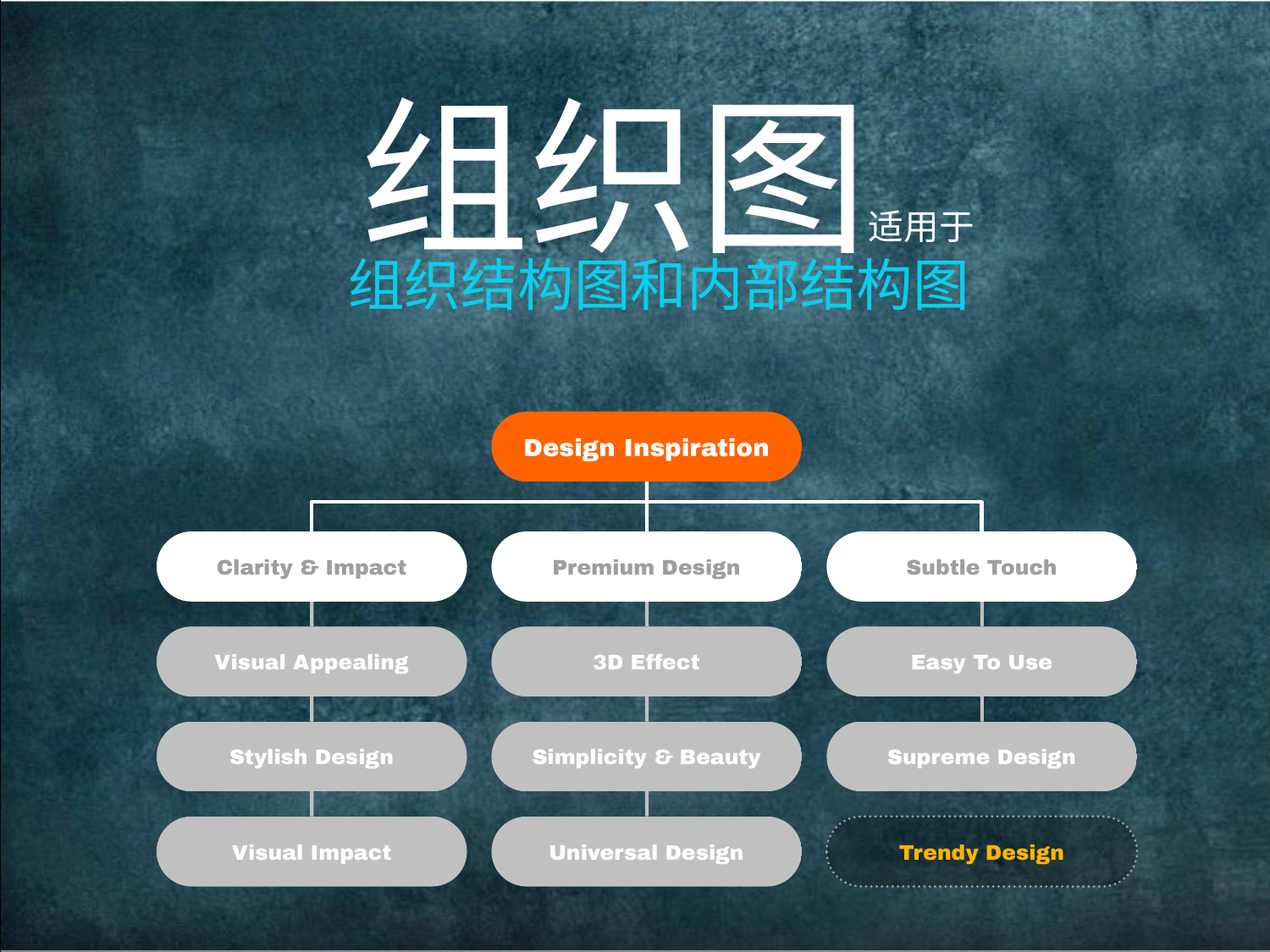

组织图适用于
组织结构图和内部结构图
Design Inspiration

Clarity & Impact
Premium Design
Subtle Touch

Visual Appealing
3D Effect
Easy To Use

Stylish Design
Simplicity & Beauty
Supreme Design

Visual Impact
Universal Design
Trendy Design